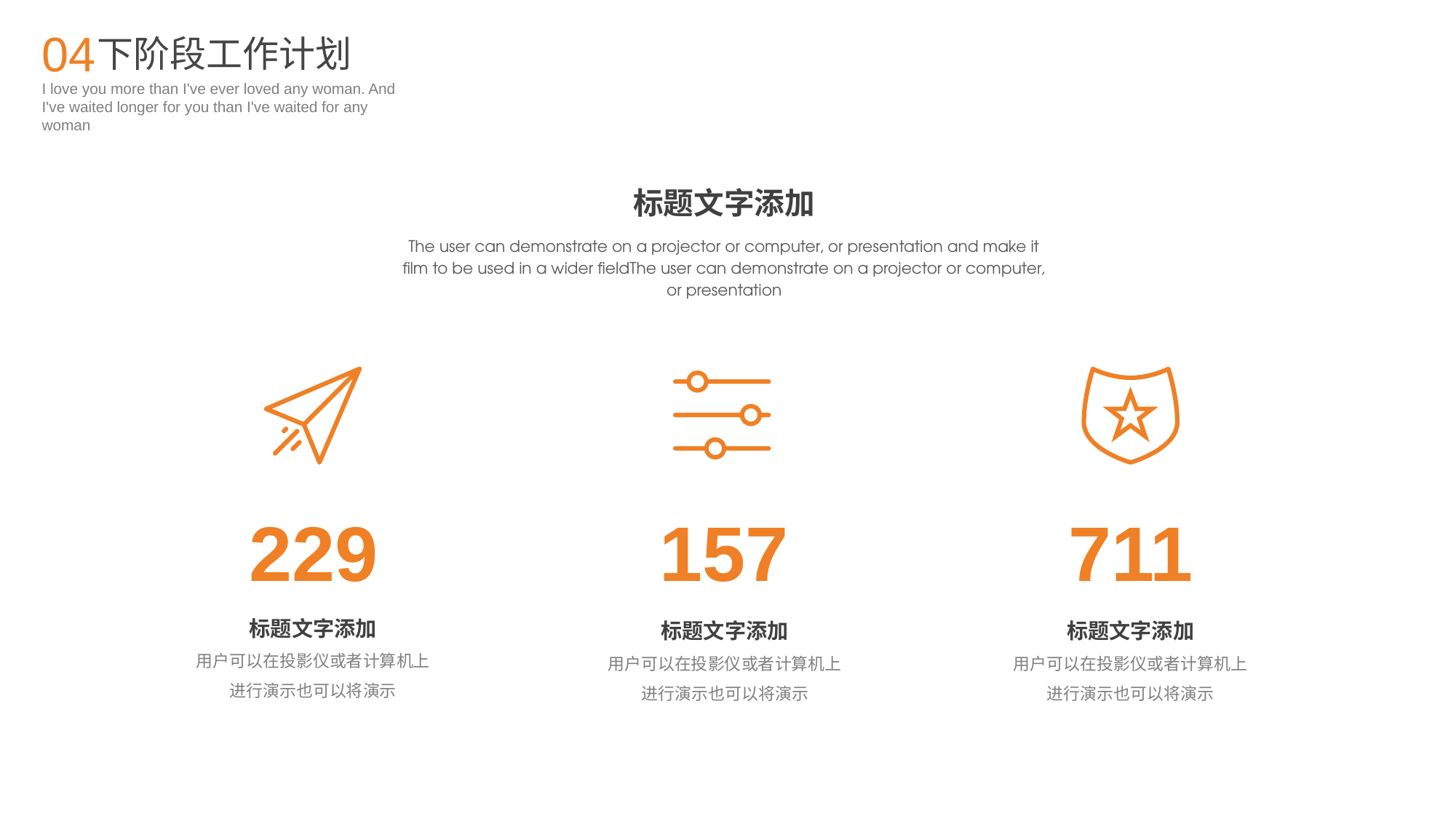

04
下阶段工作计划
I love you more than I've ever loved any woman. And I've waited longer for you than I've waited for any woman
标题文字添加
The user can demonstrate on a projector or computer, or presentation and make it film to be used in a wider fieldThe user can demonstrate on a projector or computer, or presentation

229
157
711
标题文字添加
用户可以在投影仪或者计算机上进行演示也可以将演示
标题文字添加
用户可以在投影仪或者计算机上进行演示也可以将演示
标题文字添加
用户可以在投影仪或者计算机上进行演示也可以将演示